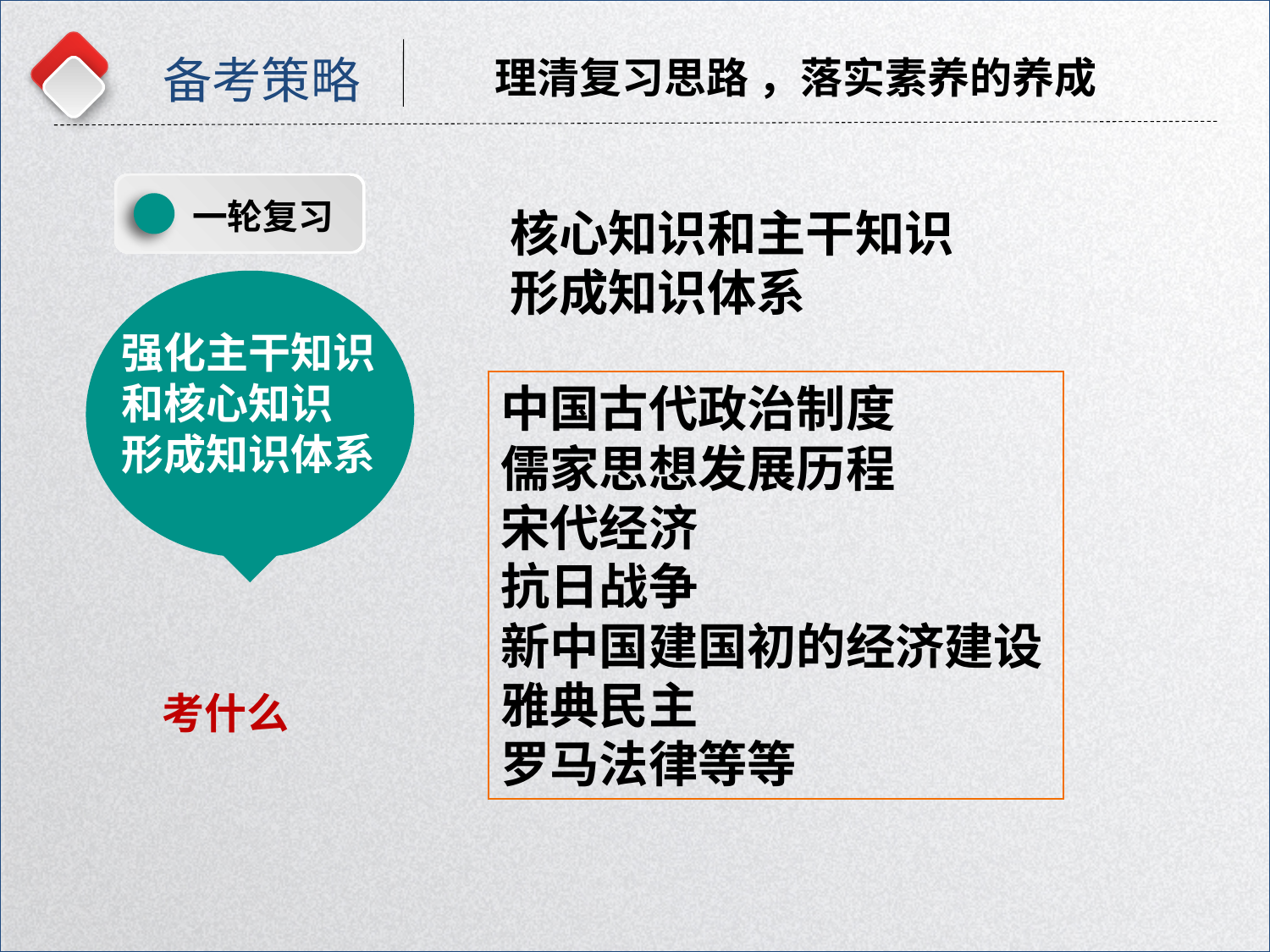

备考策略
理清复习思路 ，落实素养的养成

一轮复习
核心知识和主干知识
形成知识体系

强化主干知识和核心知识
形成知识体系

中国古代政治制度
儒家思想发展历程
宋代经济
抗日战争
新中国建国初的经济建设
雅典民主
罗马法律等等
考什么